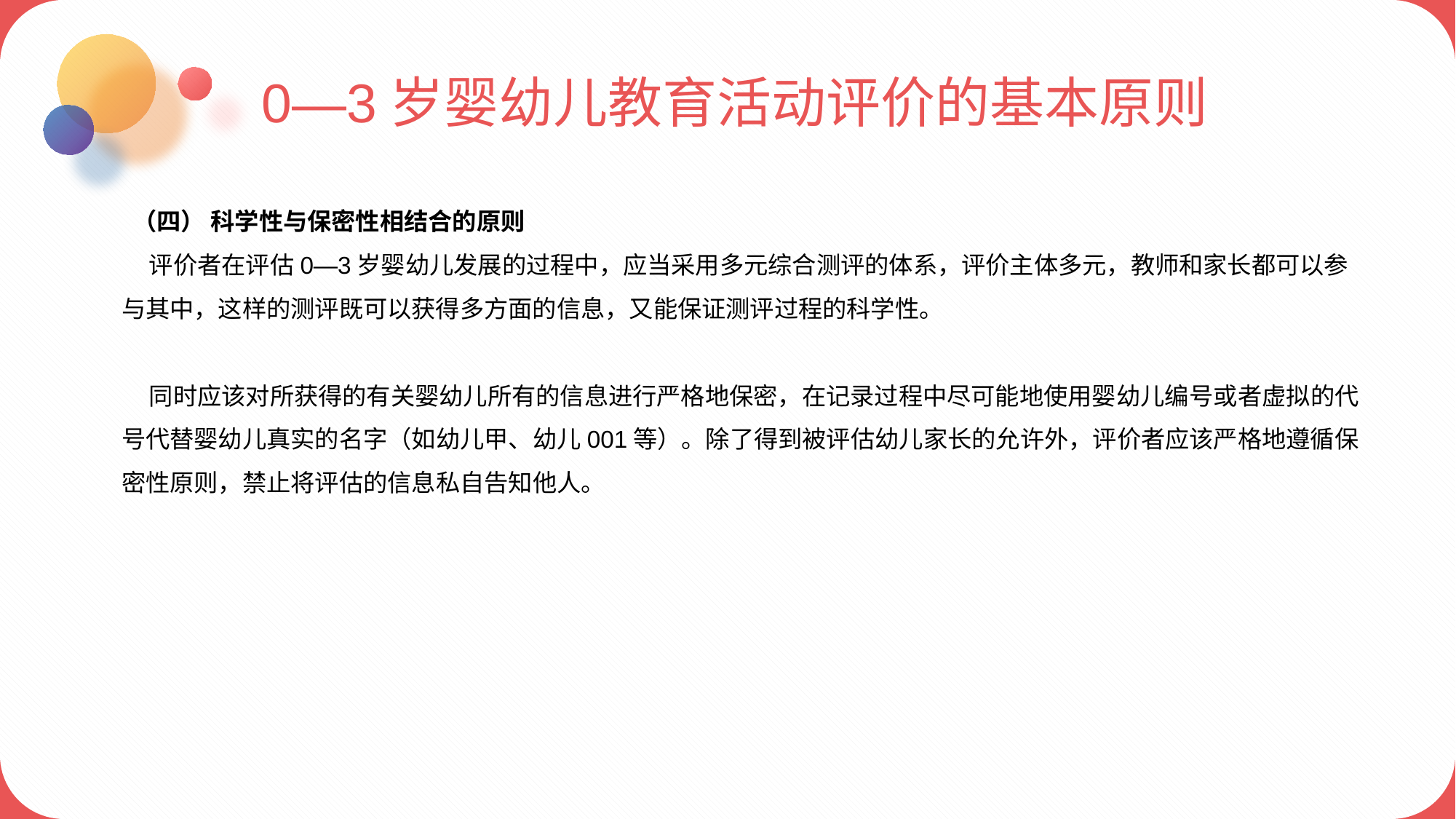

0—3岁婴幼儿教育活动评价的基本原则
 （四） 科学性与保密性相结合的原则
    评价者在评估0—3岁婴幼儿发展的过程中，应当采用多元综合测评的体系，评价主体多元，教师和家长都可以参与其中，这样的测评既可以获得多方面的信息，又能保证测评过程的科学性。

    同时应该对所获得的有关婴幼儿所有的信息进行严格地保密，在记录过程中尽可能地使用婴幼儿编号或者虚拟的代号代替婴幼儿真实的名字（如幼儿甲、幼儿001等）。除了得到被评估幼儿家长的允许外，评价者应该严格地遵循保密性原则，禁止将评估的信息私自告知他人。